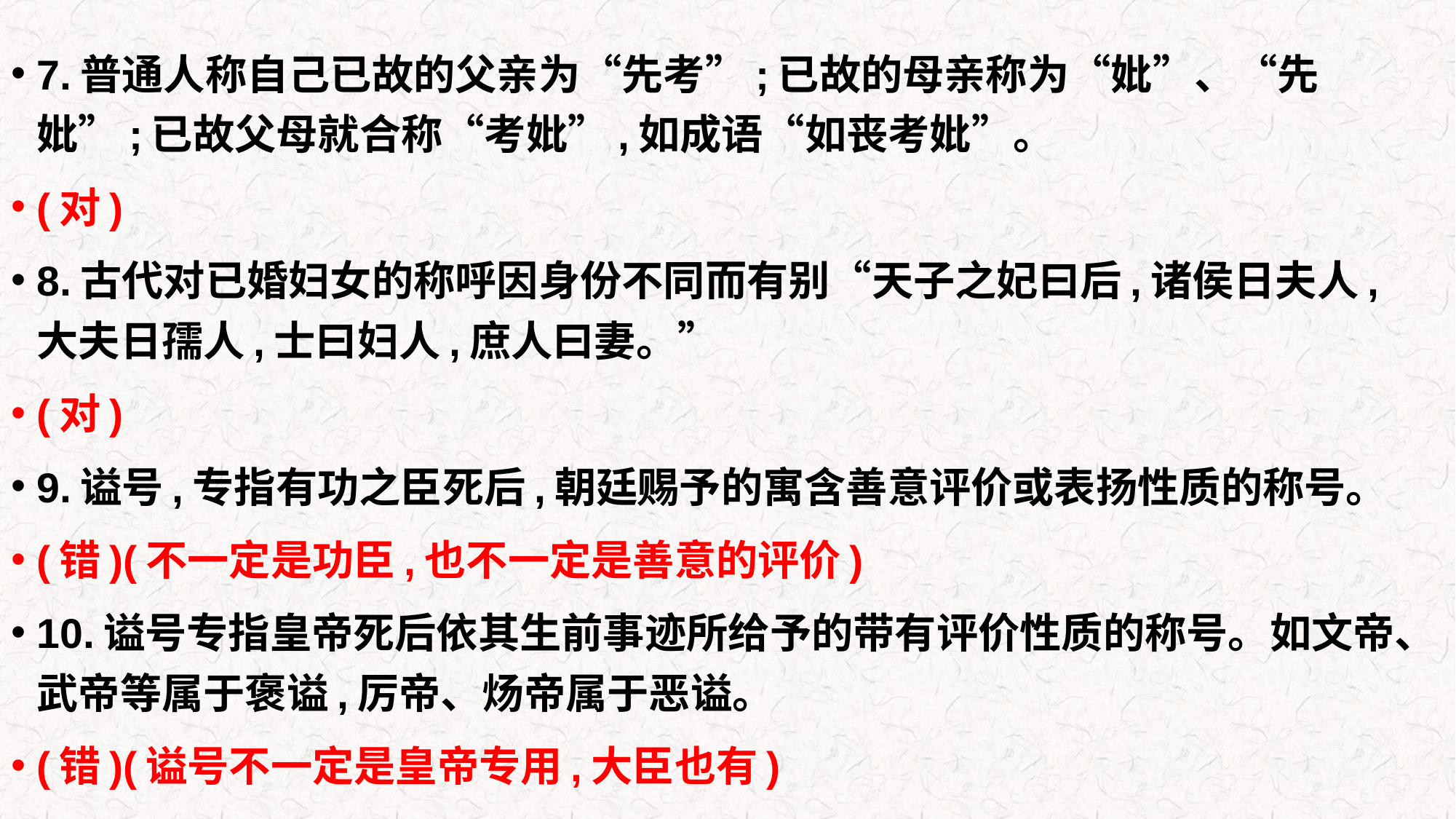

7.普通人称自己已故的父亲为“先考”;已故的母亲称为“妣”、“先妣”;已故父母就合称“考妣”,如成语“如丧考妣”。
(对)
8.古代对已婚妇女的称呼因身份不同而有别“天子之妃曰后,诸侯日夫人,大夫日孺人,士曰妇人,庶人曰妻。”
(对)
9.谥号,专指有功之臣死后,朝廷赐予的寓含善意评价或表扬性质的称号。
(错)(不一定是功臣,也不一定是善意的评价)
10.谥号专指皇帝死后依其生前事迹所给予的带有评价性质的称号。如文帝、武帝等属于褒谥,厉帝、炀帝属于恶谥。
(错)(谥号不一定是皇帝专用,大臣也有)